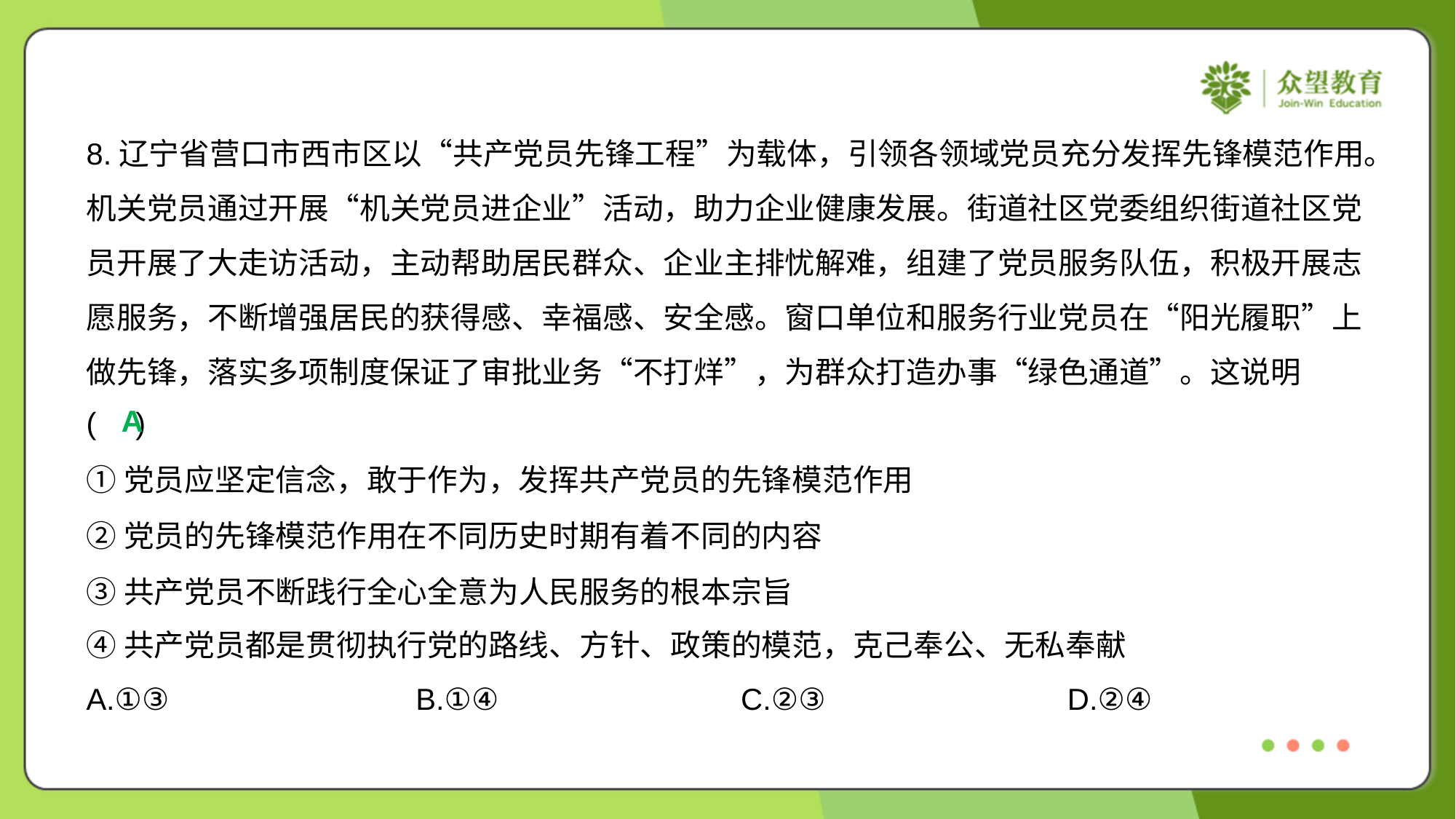

8.辽宁省营口市西市区以“共产党员先锋工程”为载体，引领各领域党员充分发挥先锋模范作用。
机关党员通过开展“机关党员进企业”活动，助力企业健康发展。街道社区党委组织街道社区党
员开展了大走访活动，主动帮助居民群众、企业主排忧解难，组建了党员服务队伍，积极开展志
愿服务，不断增强居民的获得感、幸福感、安全感。窗口单位和服务行业党员在“阳光履职”上
做先锋，落实多项制度保证了审批业务“不打烊”，为群众打造办事“绿色通道”。这说明
(     )
A
①党员应坚定信念，敢于作为，发挥共产党员的先锋模范作用
②党员的先锋模范作用在不同历史时期有着不同的内容
③共产党员不断践行全心全意为人民服务的根本宗旨
④共产党员都是贯彻执行党的路线、方针、政策的模范，克己奉公、无私奉献
A.①③	B.①④	C.②③	D.②④